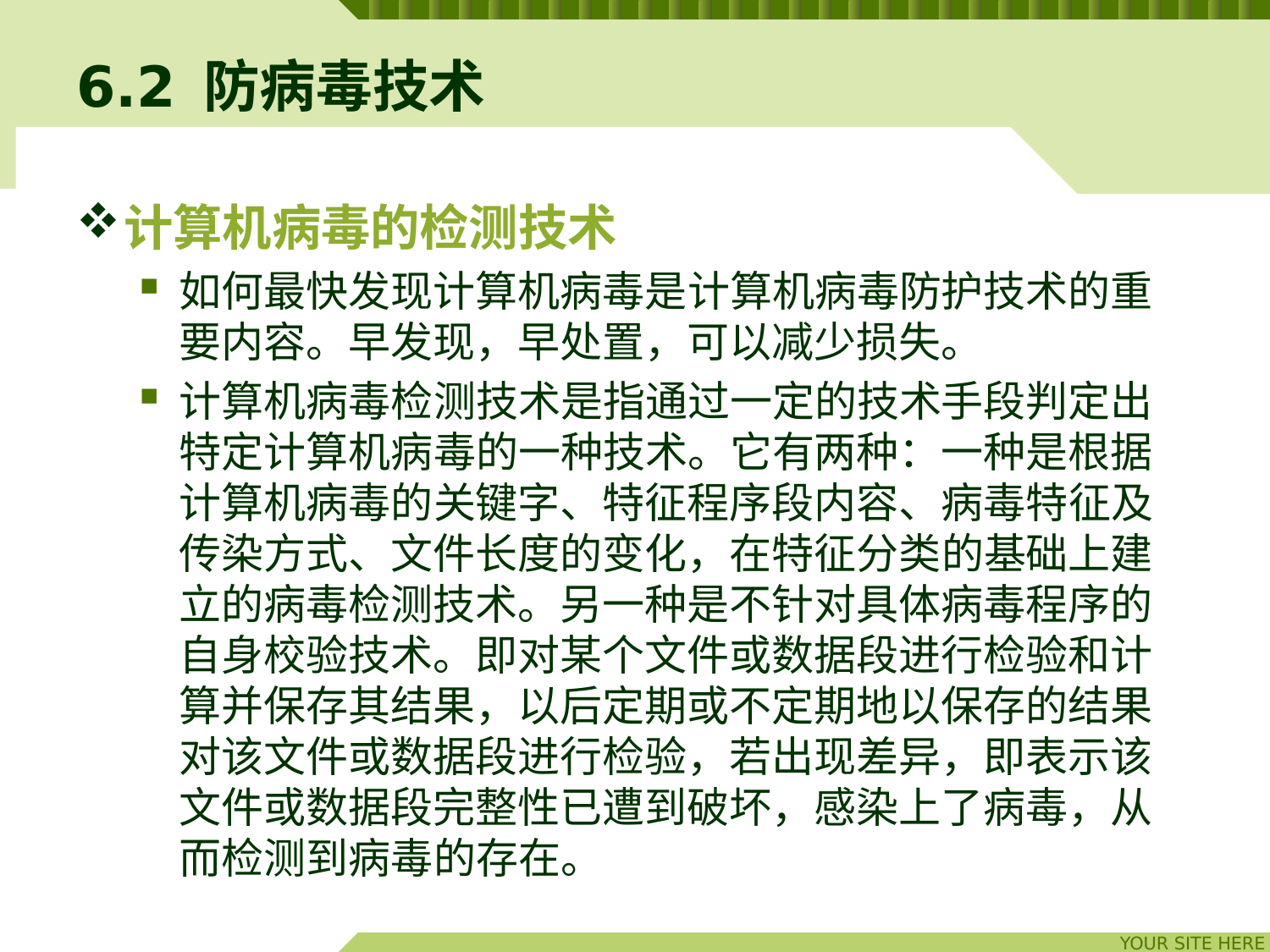

# 6.2	防病毒技术
计算机病毒的检测技术
如何最快发现计算机病毒是计算机病毒防护技术的重要内容。早发现，早处置，可以减少损失。
计算机病毒检测技术是指通过一定的技术手段判定出特定计算机病毒的一种技术。它有两种：一种是根据计算机病毒的关键字、特征程序段内容、病毒特征及传染方式、文件长度的变化，在特征分类的基础上建立的病毒检测技术。另一种是不针对具体病毒程序的自身校验技术。即对某个文件或数据段进行检验和计算并保存其结果，以后定期或不定期地以保存的结果对该文件或数据段进行检验，若出现差异，即表示该文件或数据段完整性已遭到破坏，感染上了病毒，从而检测到病毒的存在。